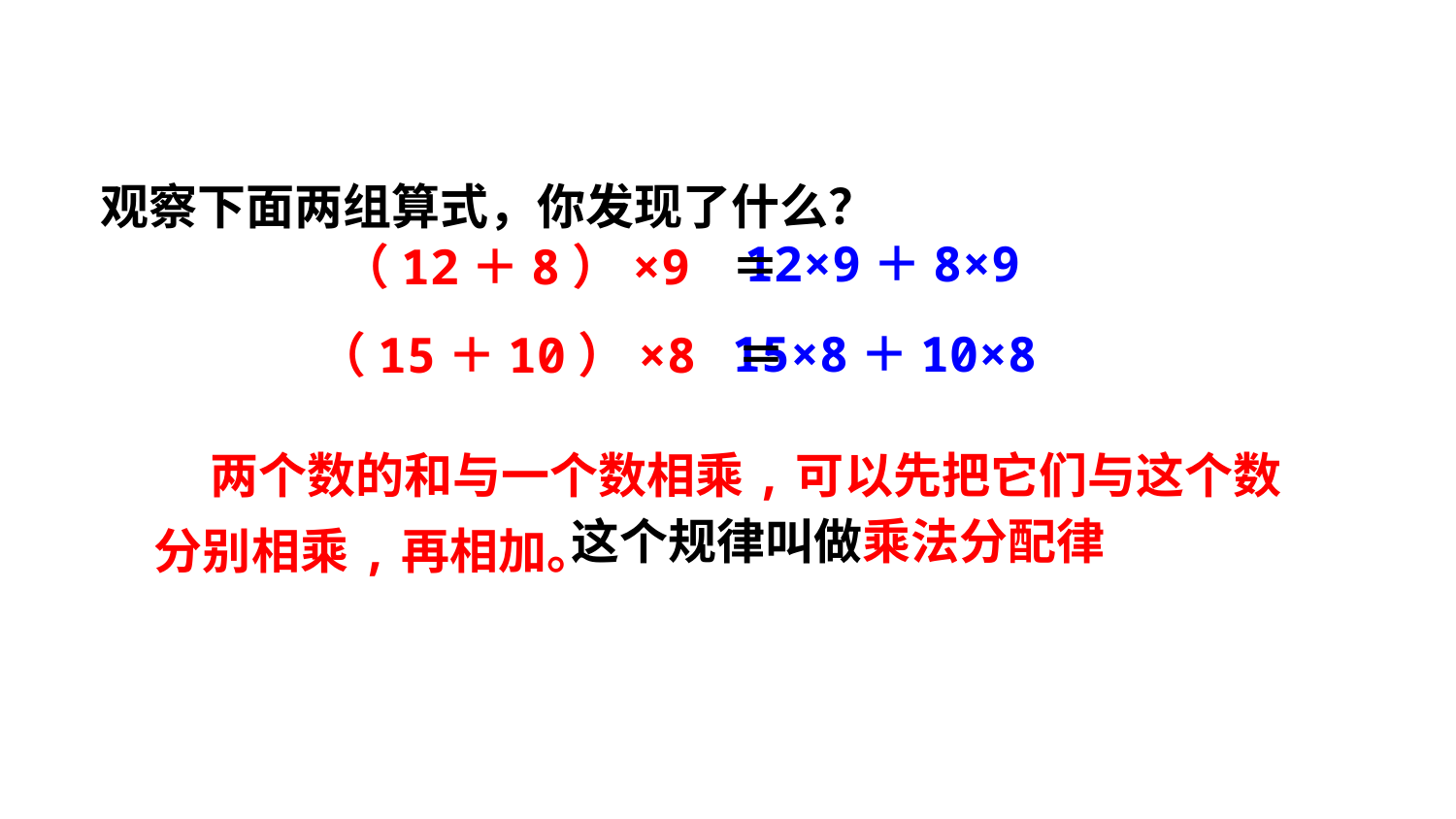

观察下面两组算式，你发现了什么？
      12×9＋8×9
（12＋8）×9 ＝
    15×8＋10×8
（15＋10）×8 ＝
    两个数的和与一个数相乘,可以先把它们与这个数
分别相乘,再相加。
这个规律叫做乘法分配律